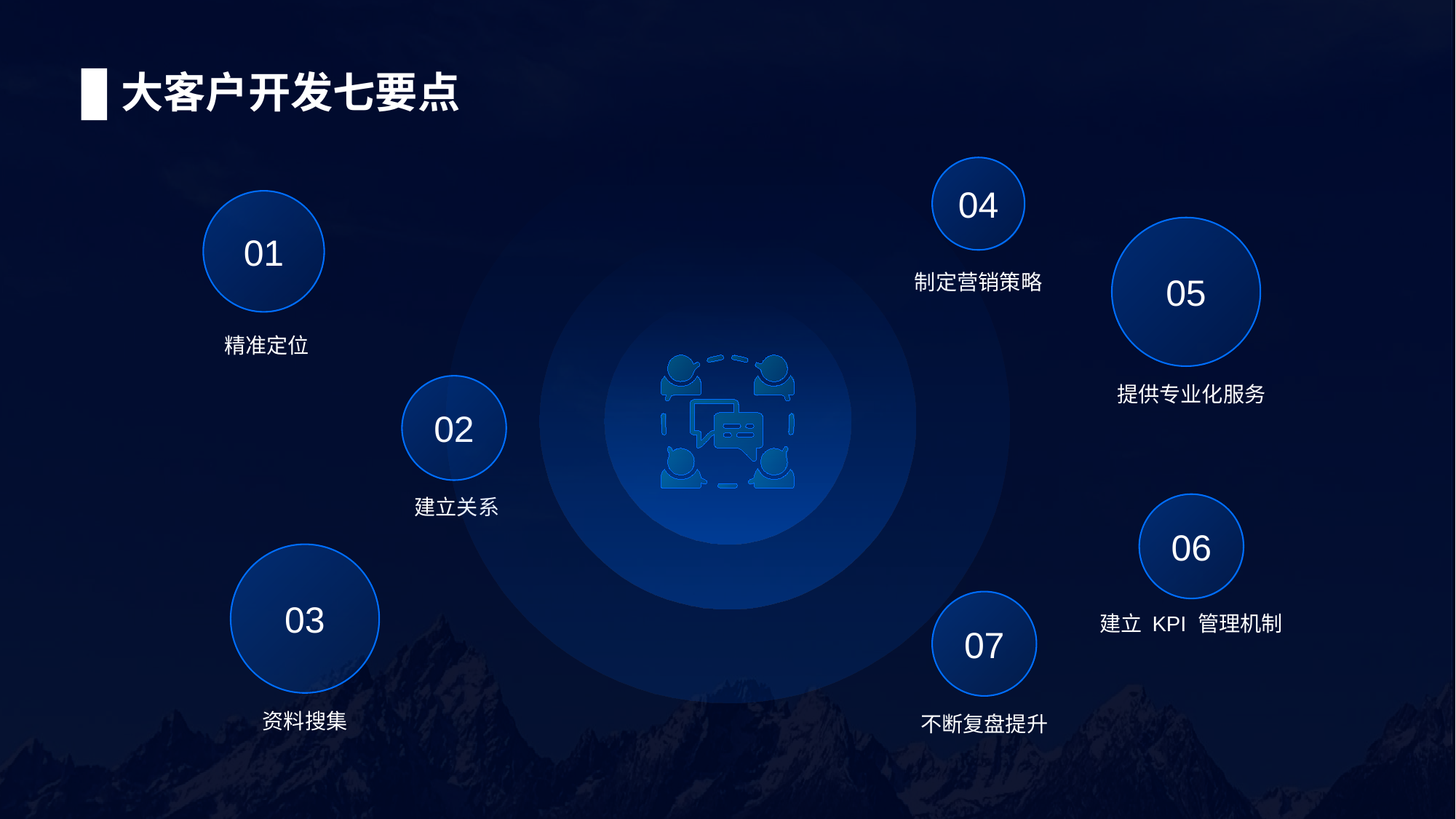

# 大客户开发七要点

04
制定营销策略
01
精准定位
05
提供专业化服务
02
建立关系
06
建立 KPI 管理机制
03
资料搜集
07
不断复盘提升